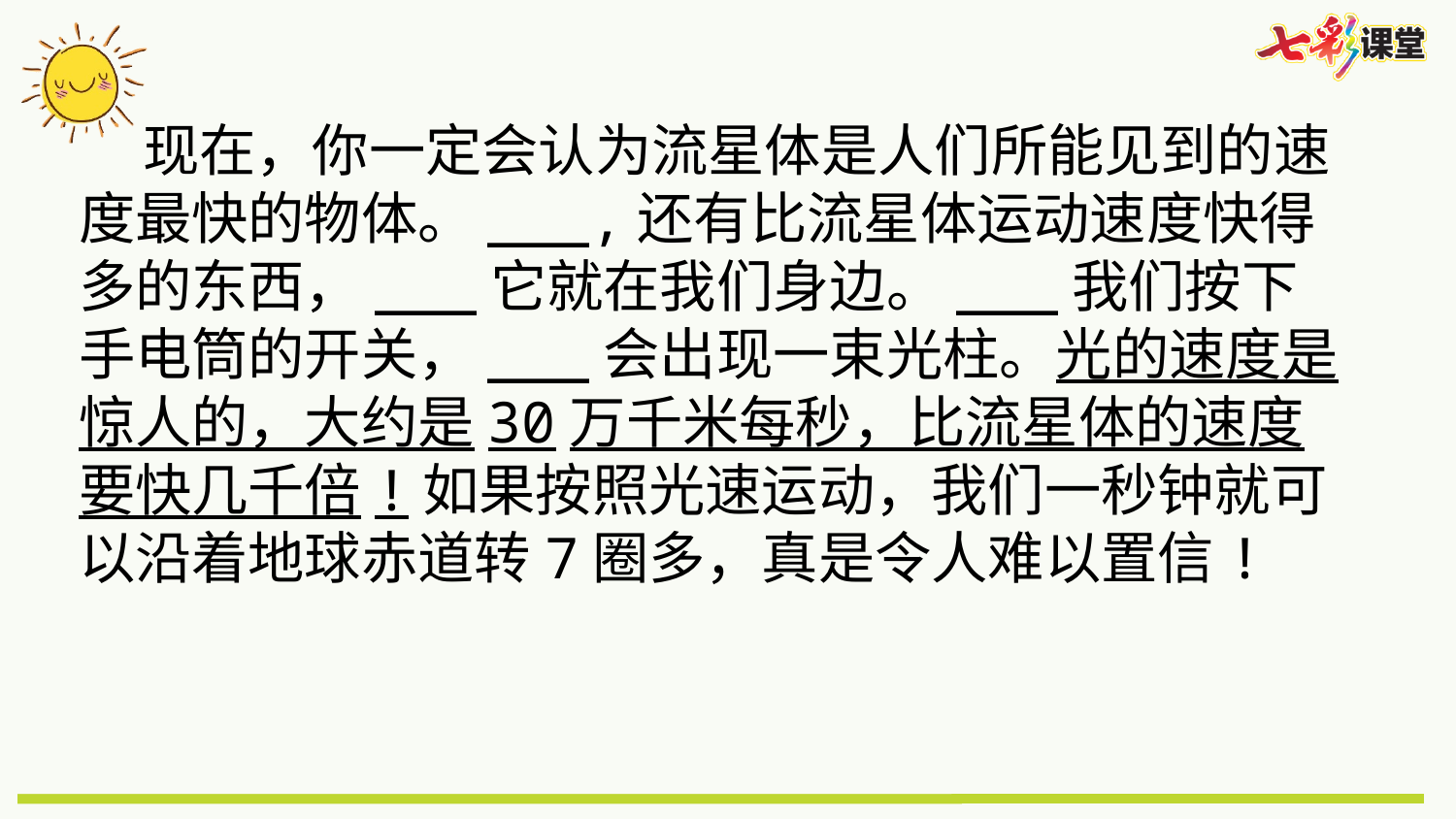

现在，你一定会认为流星体是人们所能见到的速度最快的物体。___,还有比流星体运动速度快得多的东西，___它就在我们身边。___我们按下手电筒的开关，___会出现一束光柱。光的速度是惊人的，大约是30万千米每秒，比流星体的速度要快几千倍!如果按照光速运动，我们一秒钟就可以沿着地球赤道转7圈多，真是令人难以置信!